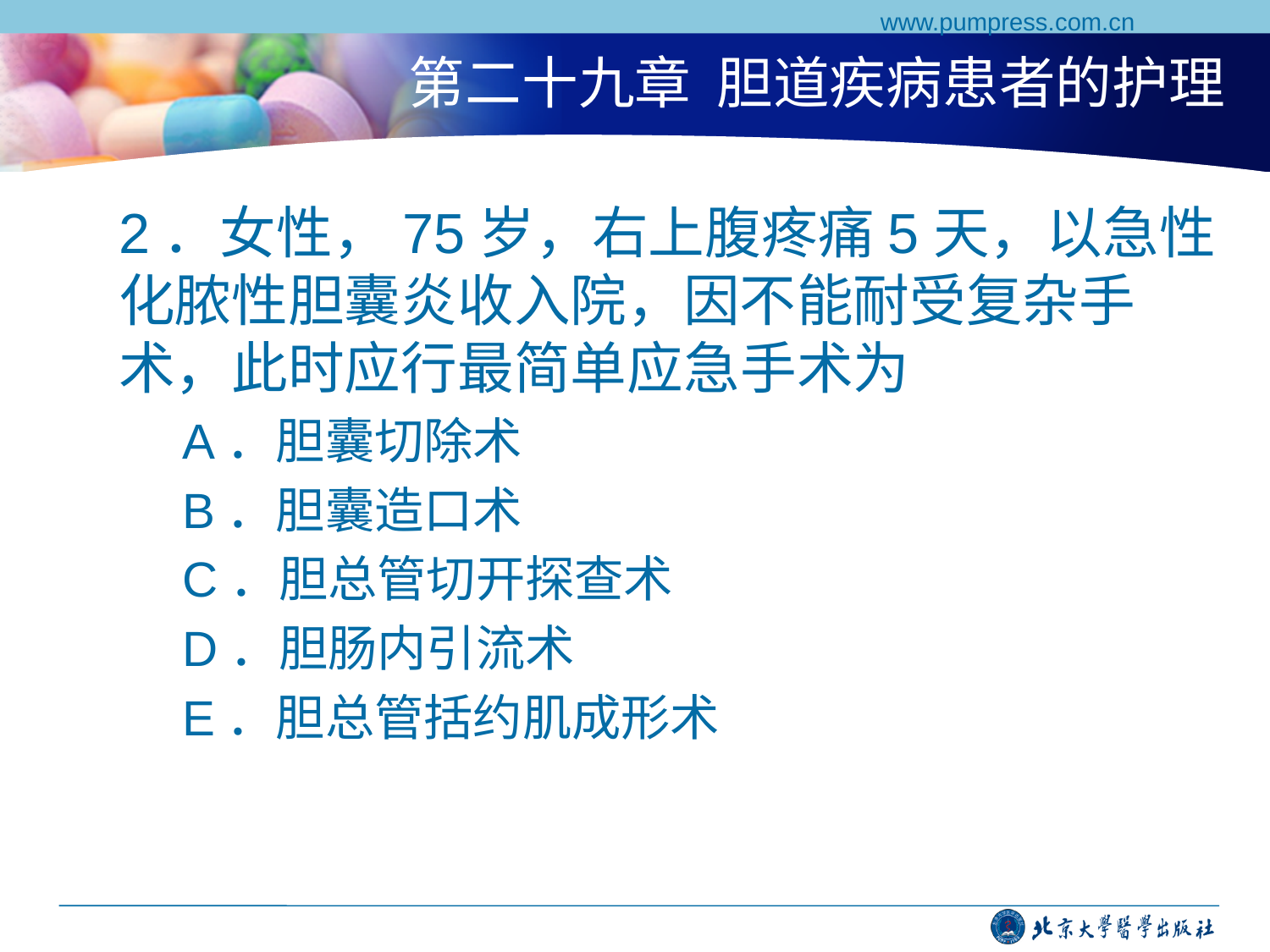

www.pumpress.com.cn
# 第二十九章  胆道疾病患者的护理
2．女性，75岁，右上腹疼痛5天，以急性化脓性胆囊炎收入院，因不能耐受复杂手术，此时应行最简单应急手术为
A．胆囊切除术
B．胆囊造口术
C．胆总管切开探查术
D．胆肠内引流术
E．胆总管括约肌成形术